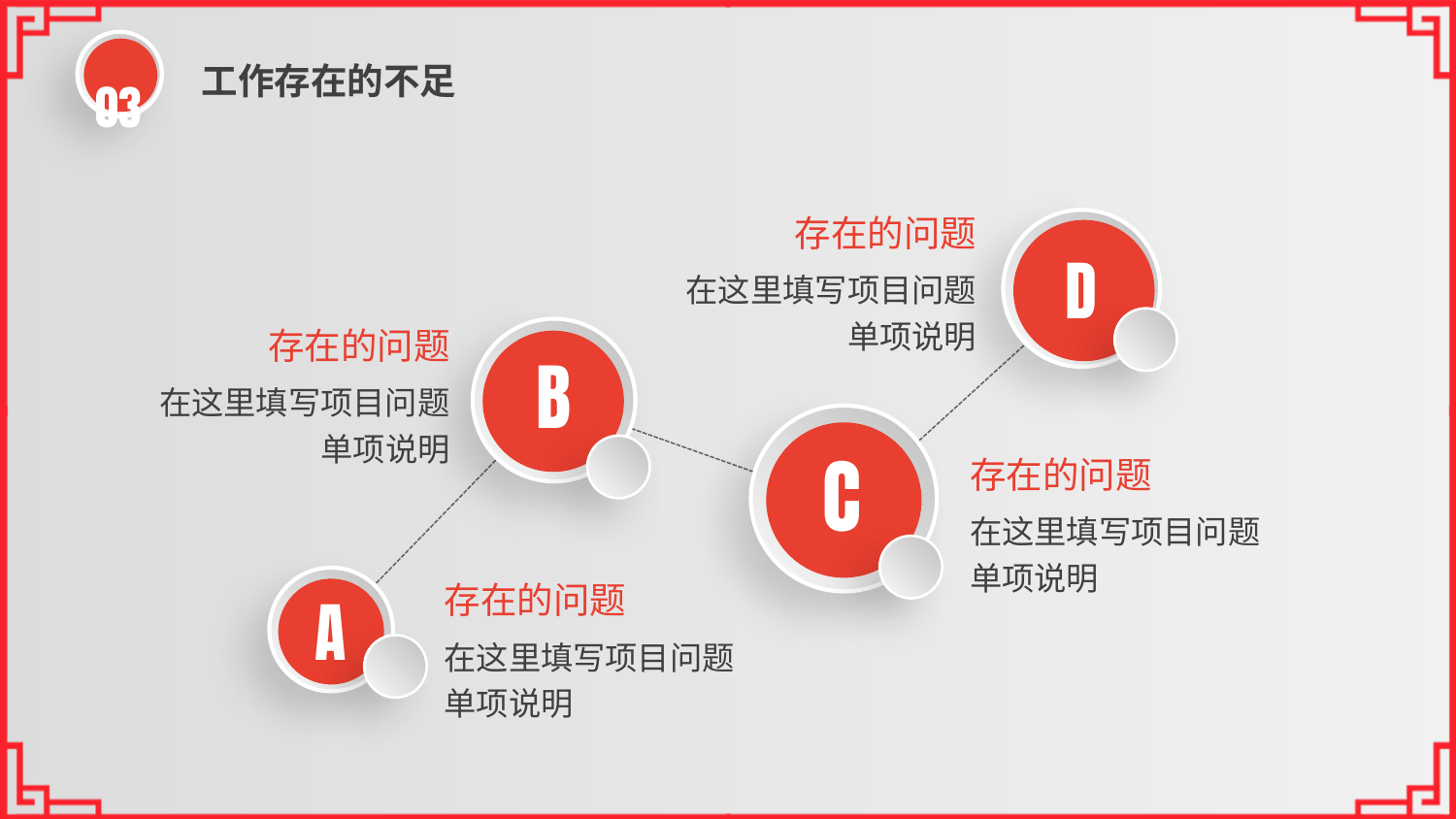

03

工作存在的不足
存在的问题

D
在这里填写项目问题单项说明

存在的问题

B
在这里填写项目问题单项说明

C
存在的问题
在这里填写项目问题单项说明

存在的问题

A
在这里填写项目问题单项说明